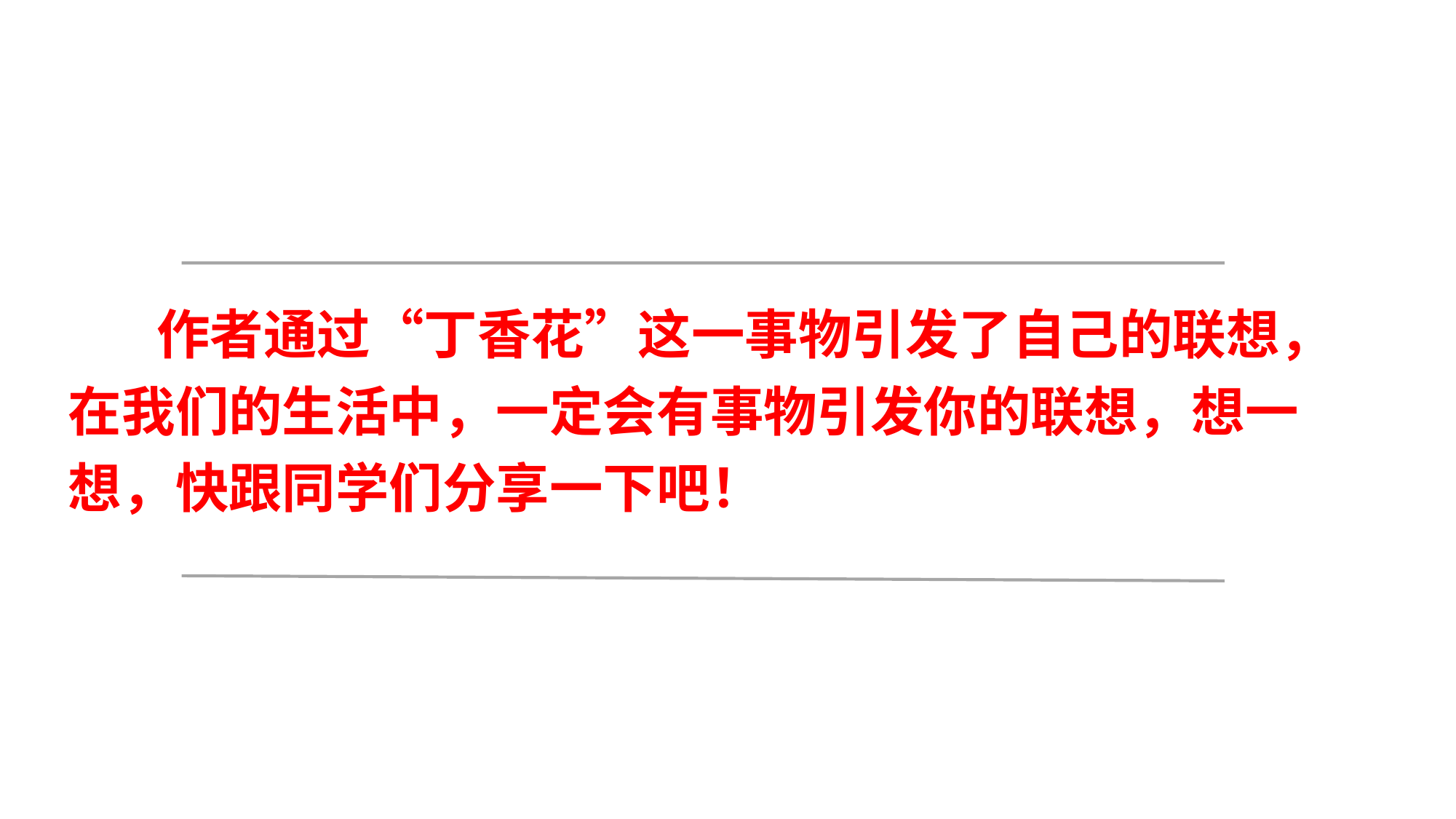

作者通过“丁香花”这一事物引发了自己的联想，在我们的生活中，一定会有事物引发你的联想，想一想，快跟同学们分享一下吧！